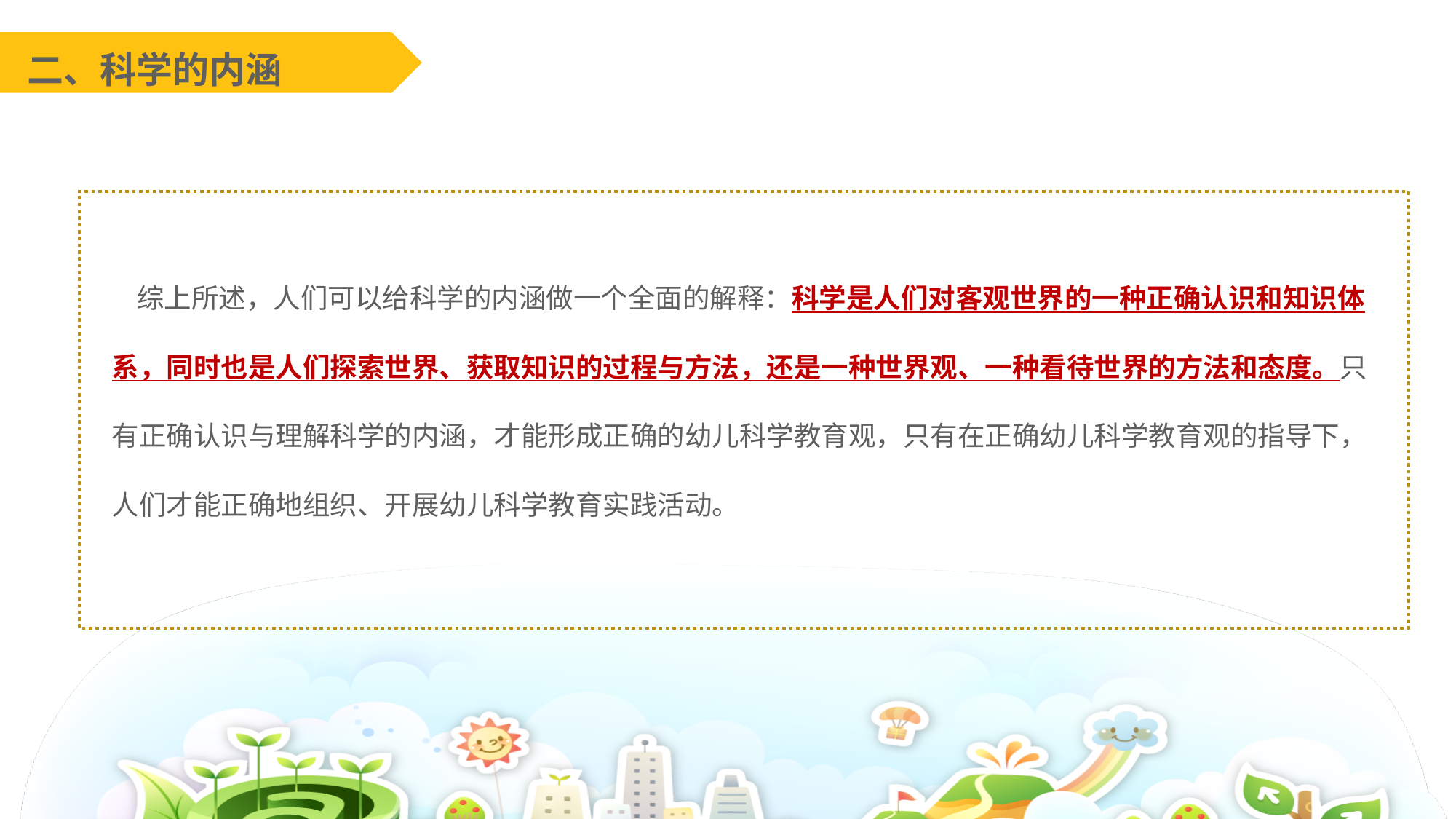

二、科学的内涵

   综上所述，人们可以给科学的内涵做一个全面的解释：科学是人们对客观世界的一种正确认识和知识体系，同时也是人们探索世界、获取知识的过程与方法，还是一种世界观、一种看待世界的方法和态度。只有正确认识与理解科学的内涵，才能形成正确的幼儿科学教育观，只有在正确幼儿科学教育观的指导下，人们才能正确地组织、开展幼儿科学教育实践活动。